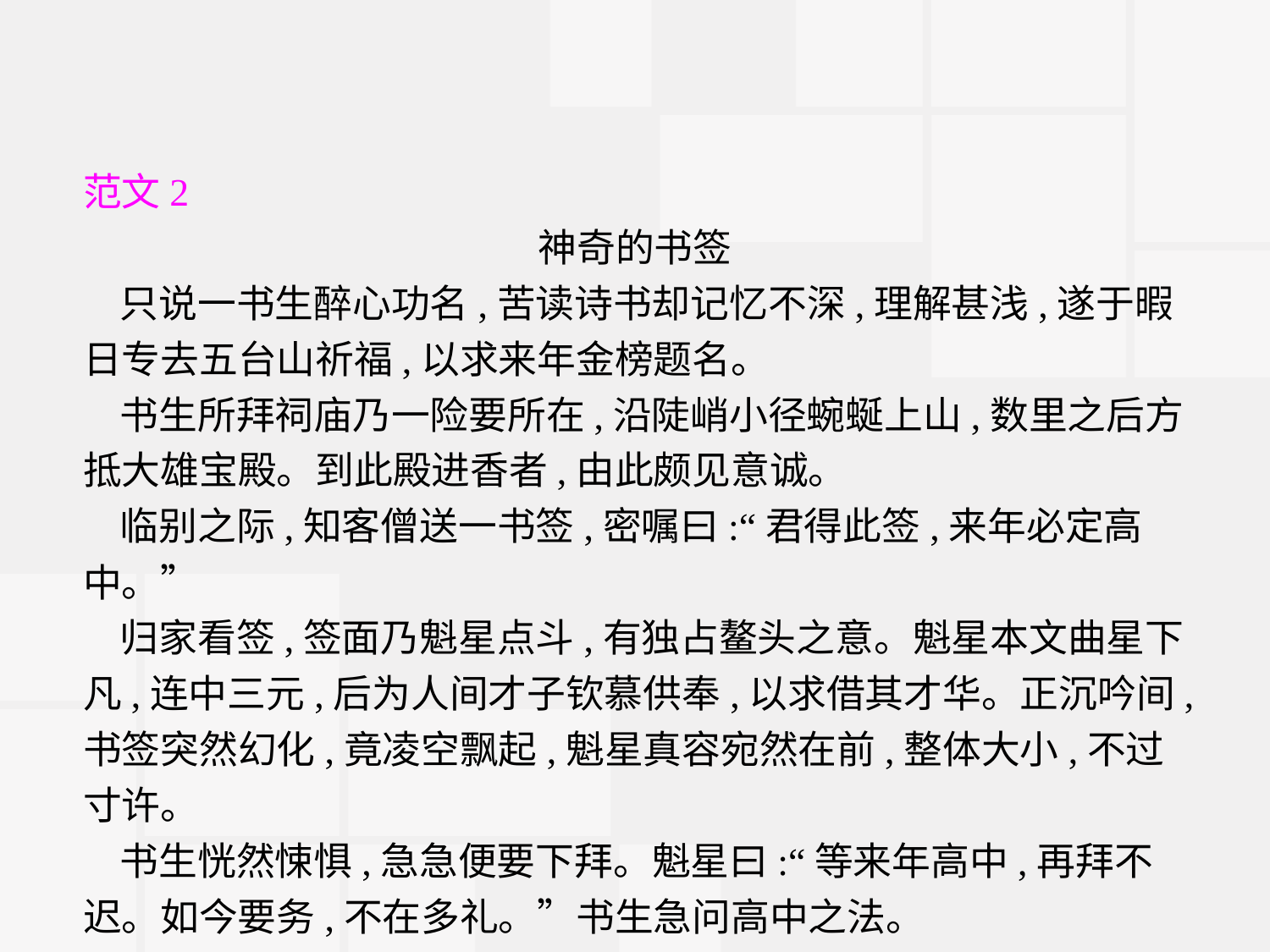

范文2
神奇的书签
只说一书生醉心功名,苦读诗书却记忆不深,理解甚浅,遂于暇日专去五台山祈福,以求来年金榜题名。
书生所拜祠庙乃一险要所在,沿陡峭小径蜿蜒上山,数里之后方抵大雄宝殿。到此殿进香者,由此颇见意诚。
临别之际,知客僧送一书签,密嘱曰:“君得此签,来年必定高中。”
归家看签,签面乃魁星点斗,有独占鳌头之意。魁星本文曲星下凡,连中三元,后为人间才子钦慕供奉,以求借其才华。正沉吟间,书签突然幻化,竟凌空飘起,魁星真容宛然在前,整体大小,不过寸许。
书生恍然悚惧,急急便要下拜。魁星曰:“等来年高中,再拜不迟。如今要务,不在多礼。”书生急问高中之法。